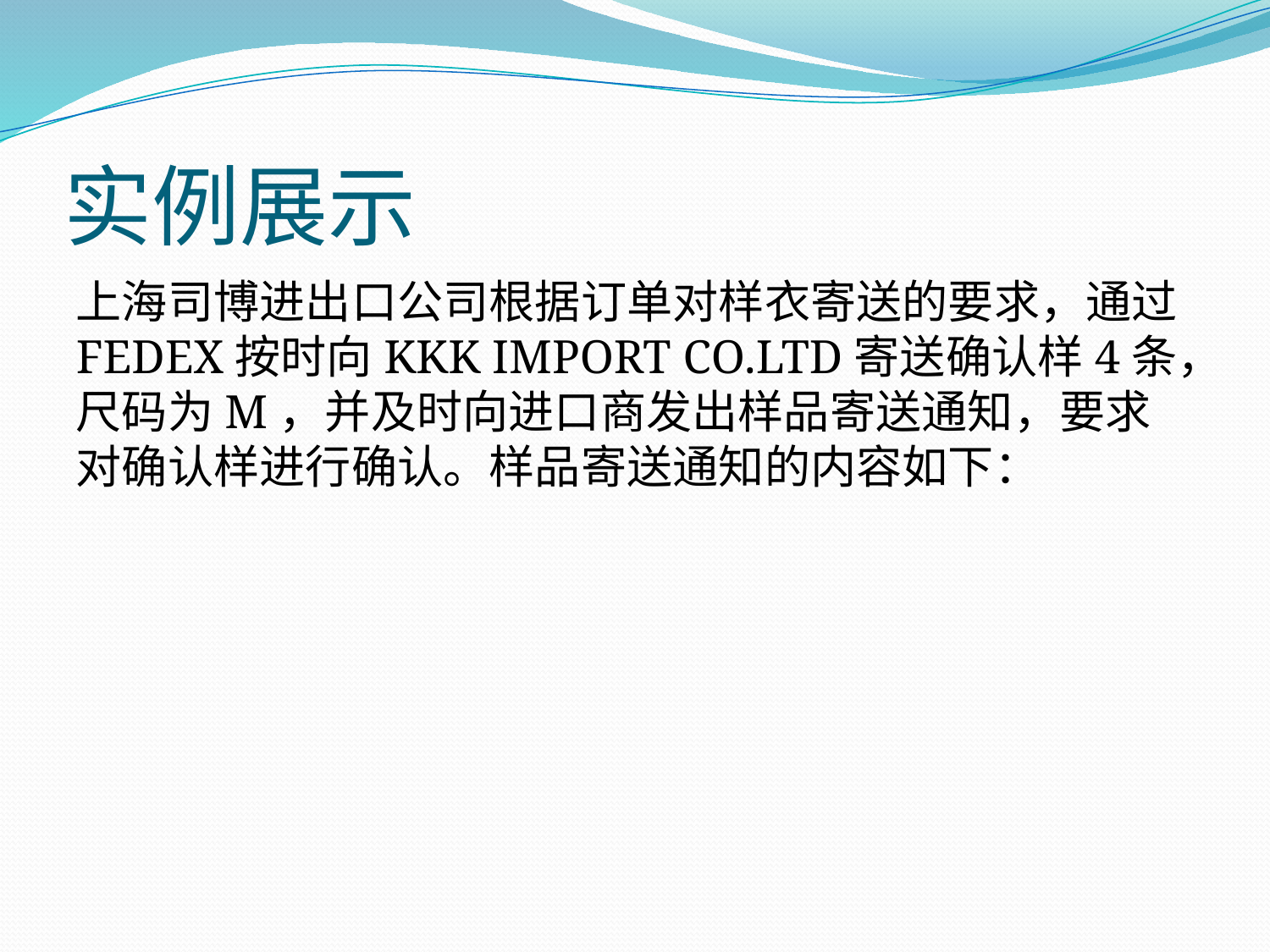

# 实例展示
上海司博进出口公司根据订单对样衣寄送的要求，通过FEDEX按时向KKK IMPORT CO.LTD寄送确认样4条，尺码为M，并及时向进口商发出样品寄送通知，要求对确认样进行确认。样品寄送通知的内容如下：